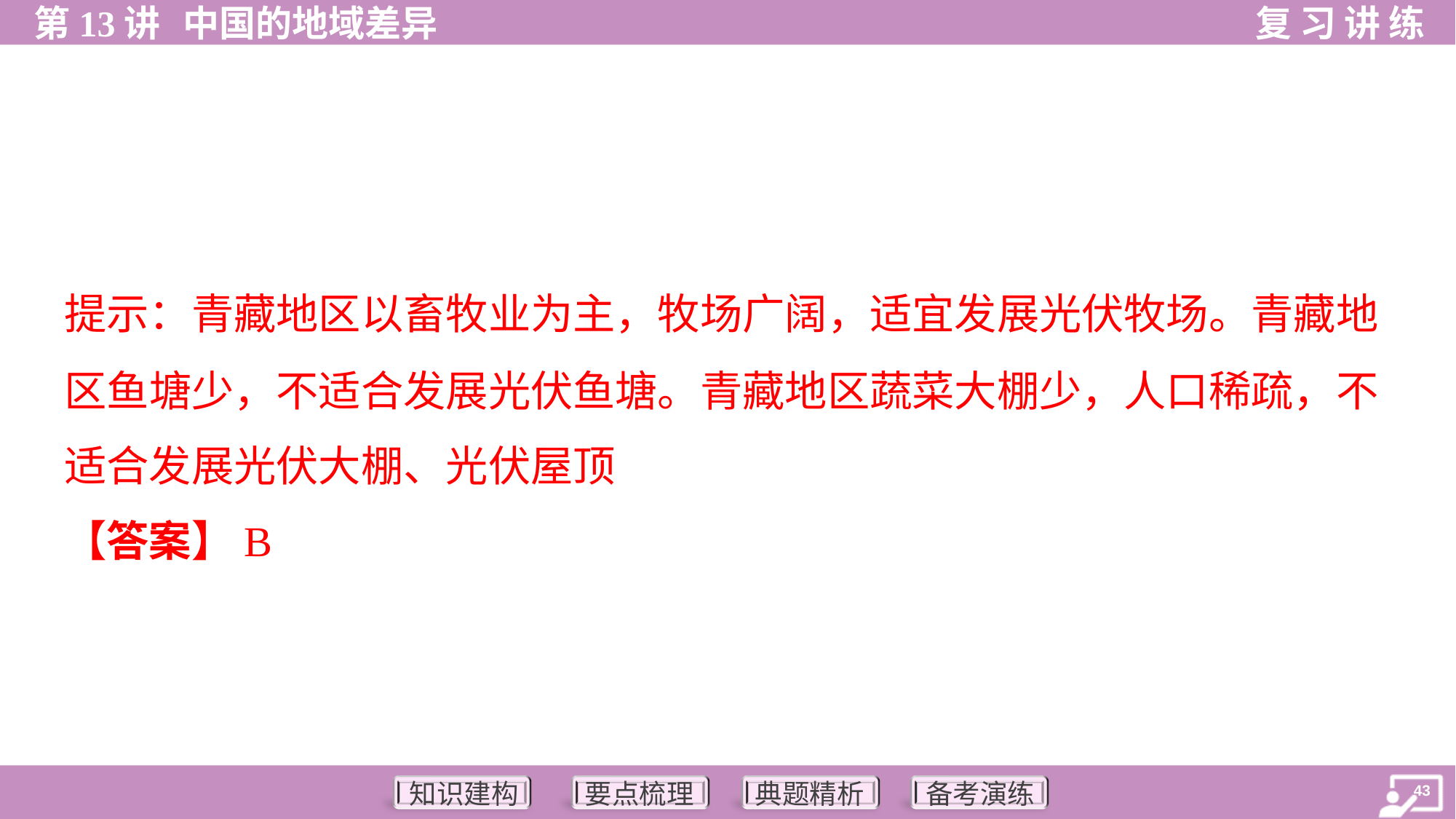

提示：青藏地区以畜牧业为主，牧场广阔，适宜发展光伏牧场。青藏地
区鱼塘少，不适合发展光伏鱼塘。青藏地区蔬菜大棚少，人口稀疏，不
适合发展光伏大棚、光伏屋顶
【答案】B